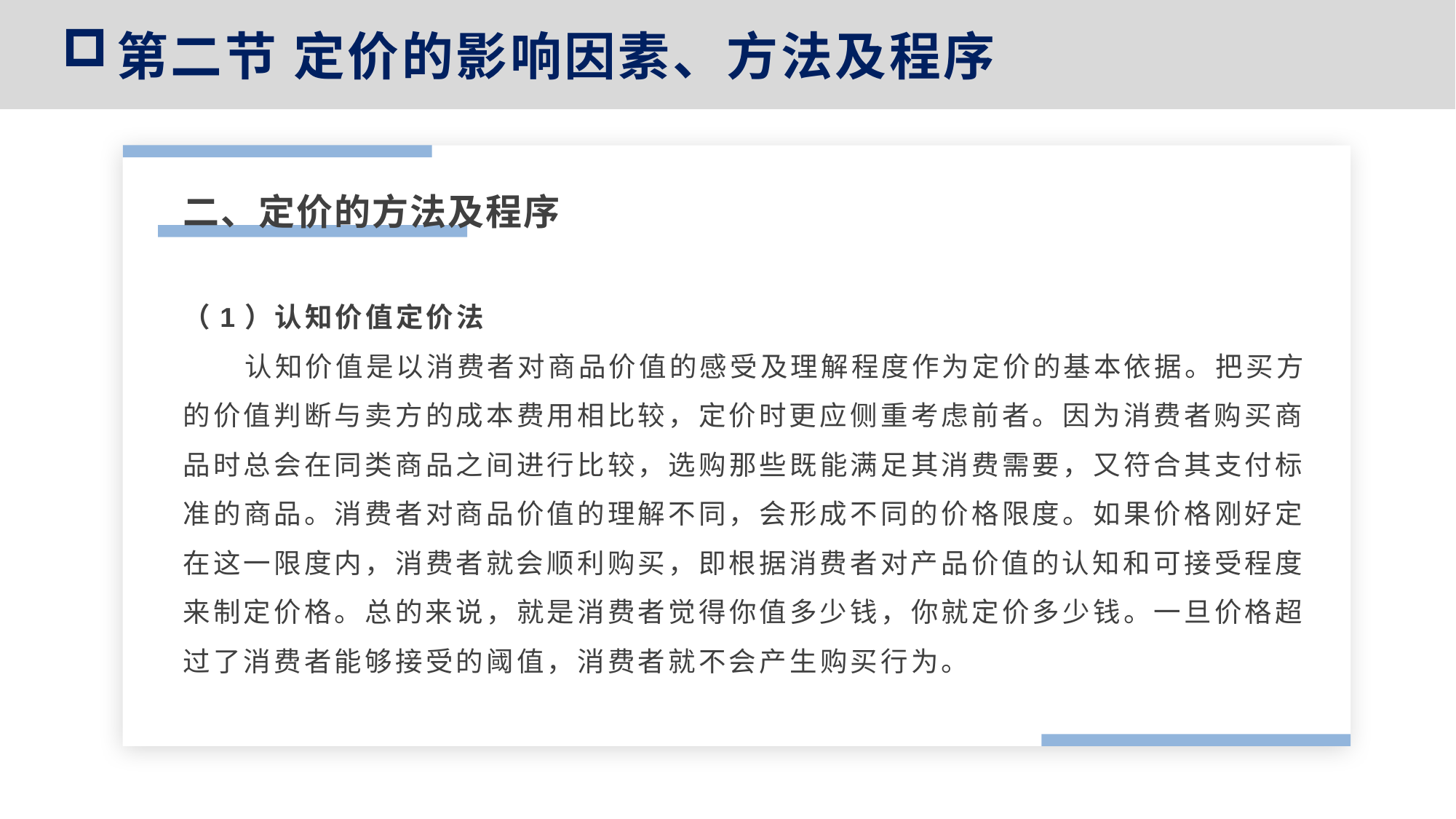

第二节 定价的影响因素、方法及程序

二、定价的方法及程序

（1）认知价值定价法
      认知价值是以消费者对商品价值的感受及理解程度作为定价的基本依据。把买方的价值判断与卖方的成本费用相比较，定价时更应侧重考虑前者。因为消费者购买商品时总会在同类商品之间进行比较，选购那些既能满足其消费需要，又符合其支付标准的商品。消费者对商品价值的理解不同，会形成不同的价格限度。如果价格刚好定在这一限度内，消费者就会顺利购买，即根据消费者对产品价值的认知和可接受程度来制定价格。总的来说，就是消费者觉得你值多少钱，你就定价多少钱。一旦价格超过了消费者能够接受的阈值，消费者就不会产生购买行为。